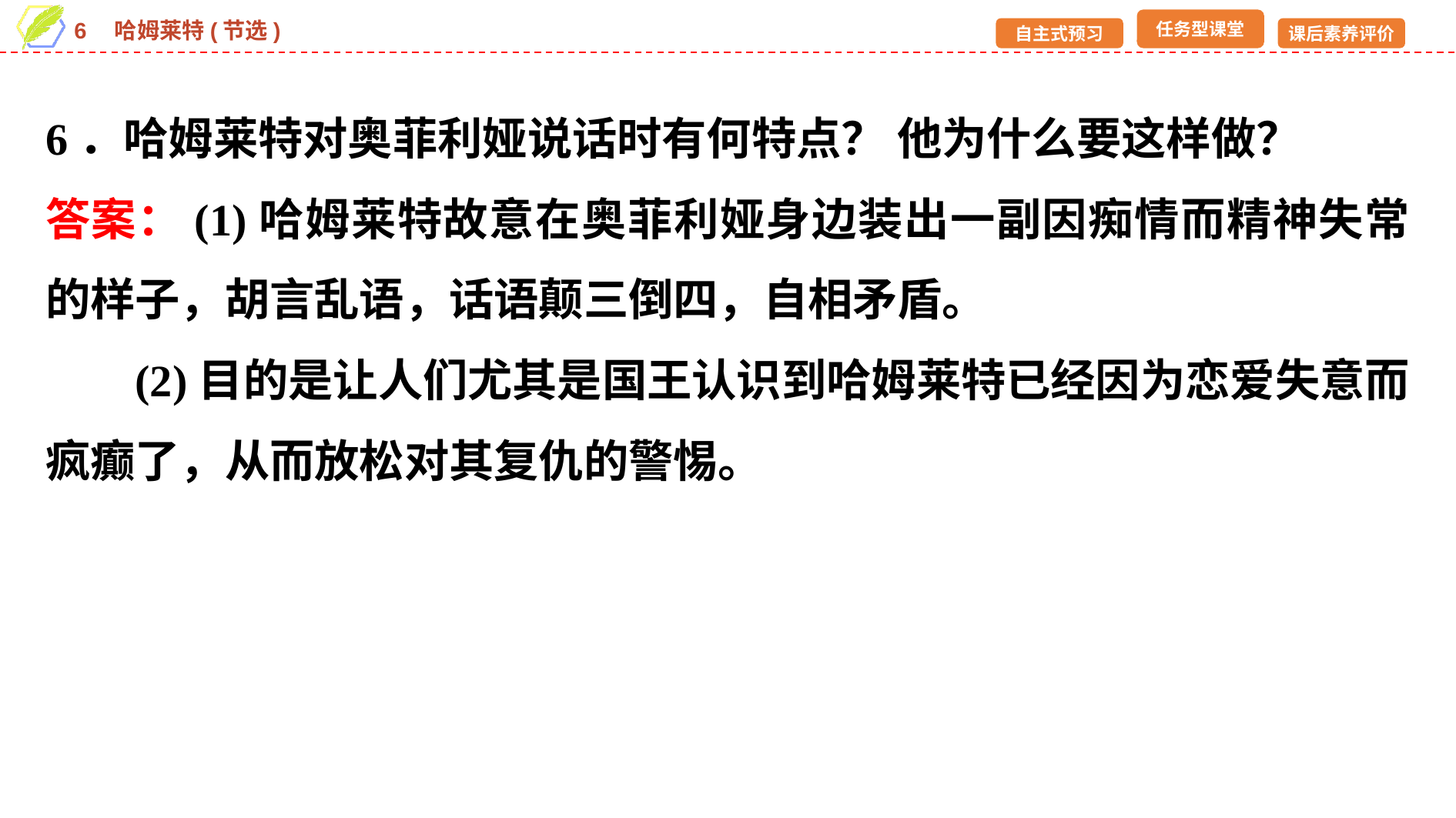

6．哈姆莱特对奥菲利娅说话时有何特点？ 他为什么要这样做？
答案：(1)哈姆莱特故意在奥菲利娅身边装出一副因痴情而精神失常的样子，胡言乱语，话语颠三倒四，自相矛盾。
        (2)目的是让人们尤其是国王认识到哈姆莱特已经因为恋爱失意而疯癫了，从而放松对其复仇的警惕。